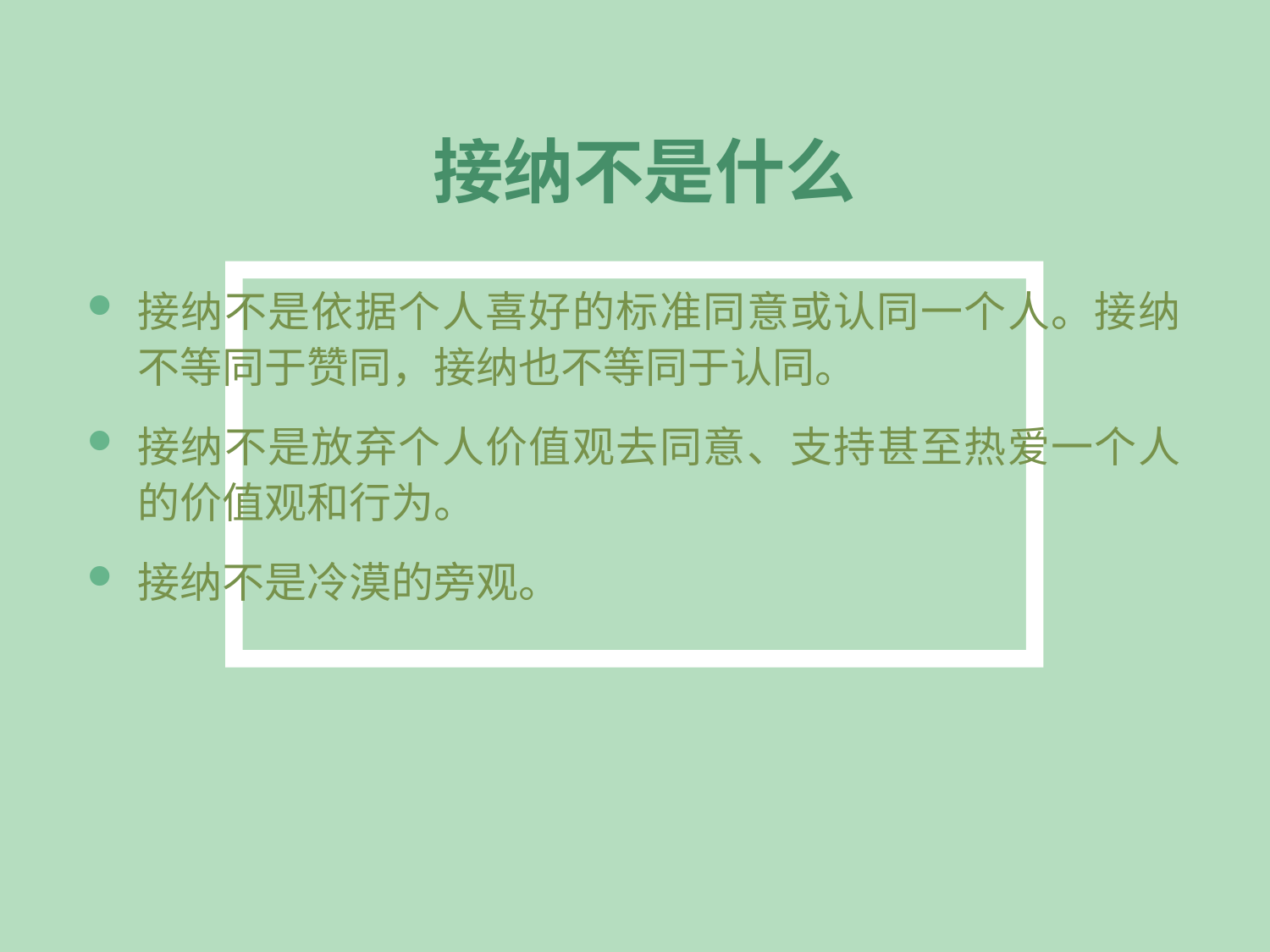

# 接纳不是什么
接纳不是依据个人喜好的标准同意或认同一个人。接纳不等同于赞同，接纳也不等同于认同。
接纳不是放弃个人价值观去同意、支持甚至热爱一个人的价值观和行为。
接纳不是冷漠的旁观。